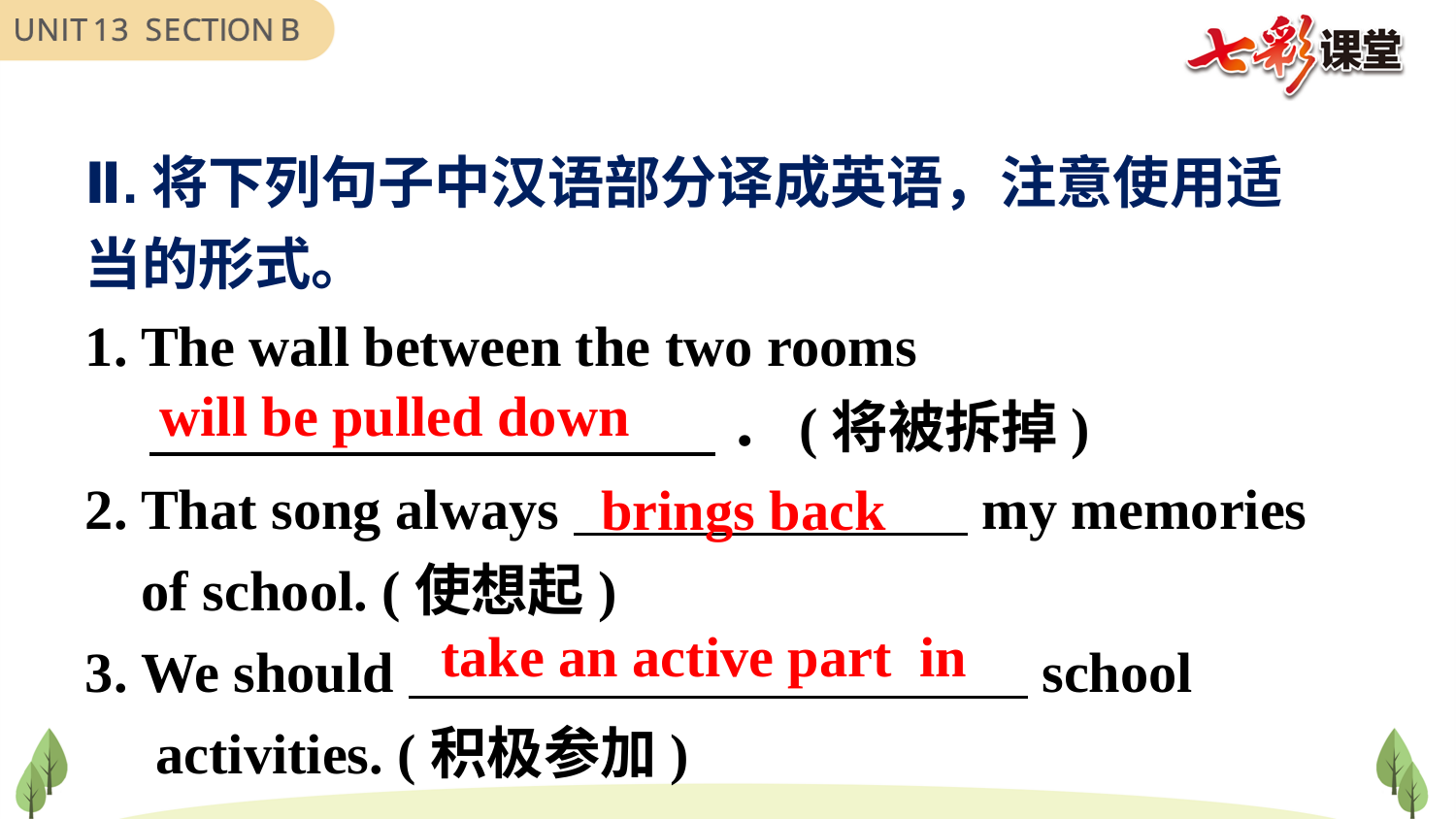

Ⅱ.将下列句子中汉语部分译成英语，注意使用适当的形式。
1. The wall between the two rooms
                                                 ．(将被拆掉)
2. That song always                              my memories
    of school. (使想起)
3. We should                                              school
     activities. (积极参加)
will be pulled down
brings back
take an active part  in